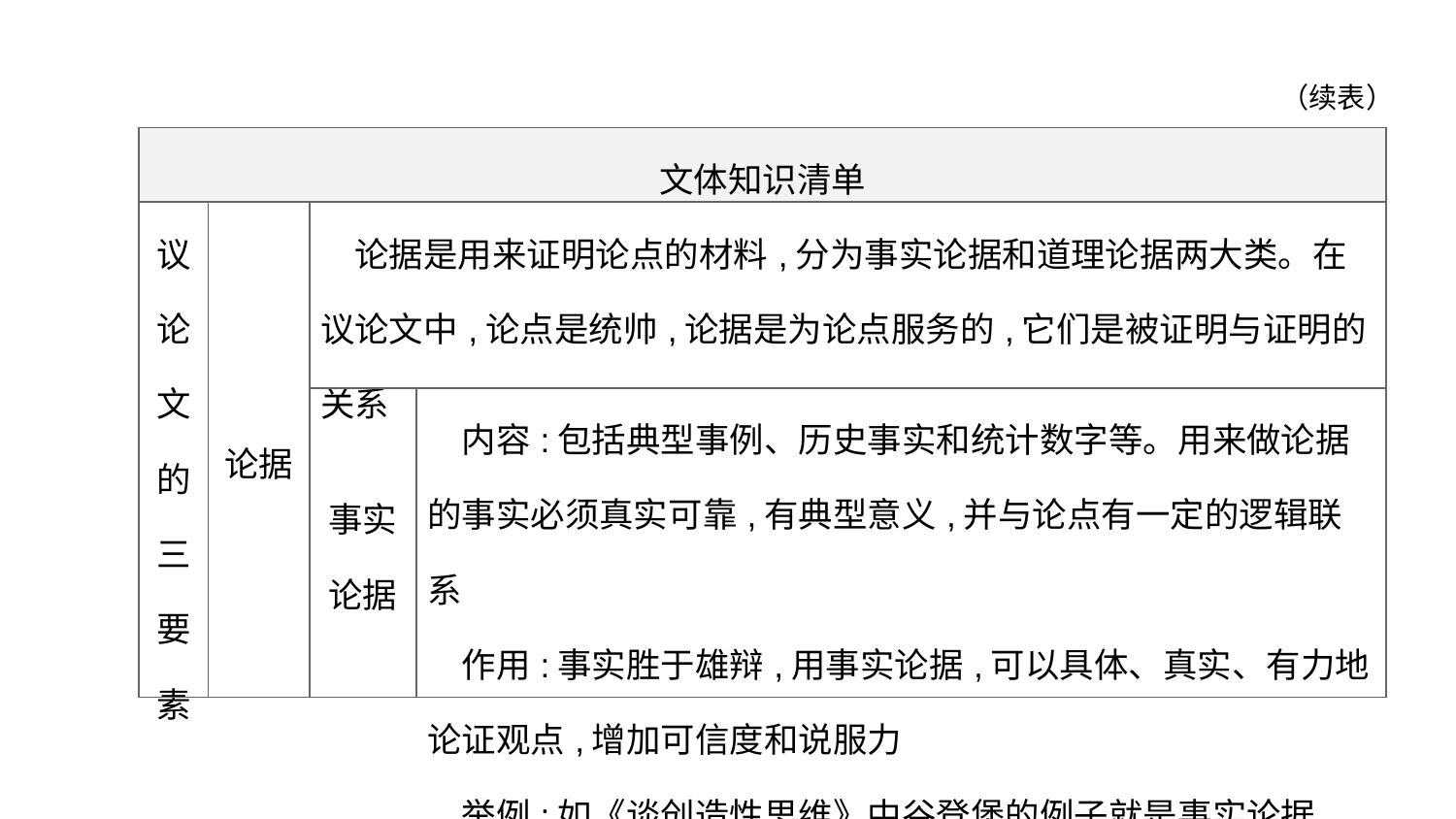

（续表）
| 文体知识清单 |  |  |  |
| --- | --- | --- | --- |
| 议 论 文 的 三 要 素 | 论据 | 论据是用来证明论点的材料,分为事实论据和道理论据两大类。在议论文中,论点是统帅,论据是为论点服务的,它们是被证明与证明的关系 |  |
|  |  | 事实 论据 | 内容:包括典型事例、历史事实和统计数字等。用来做论据的事实必须真实可靠,有典型意义,并与论点有一定的逻辑联系 　作用:事实胜于雄辩,用事实论据,可以具体、真实、有力地论证观点,增加可信度和说服力 　举例:如《谈创造性思维》中谷登堡的例子就是事实论据 |